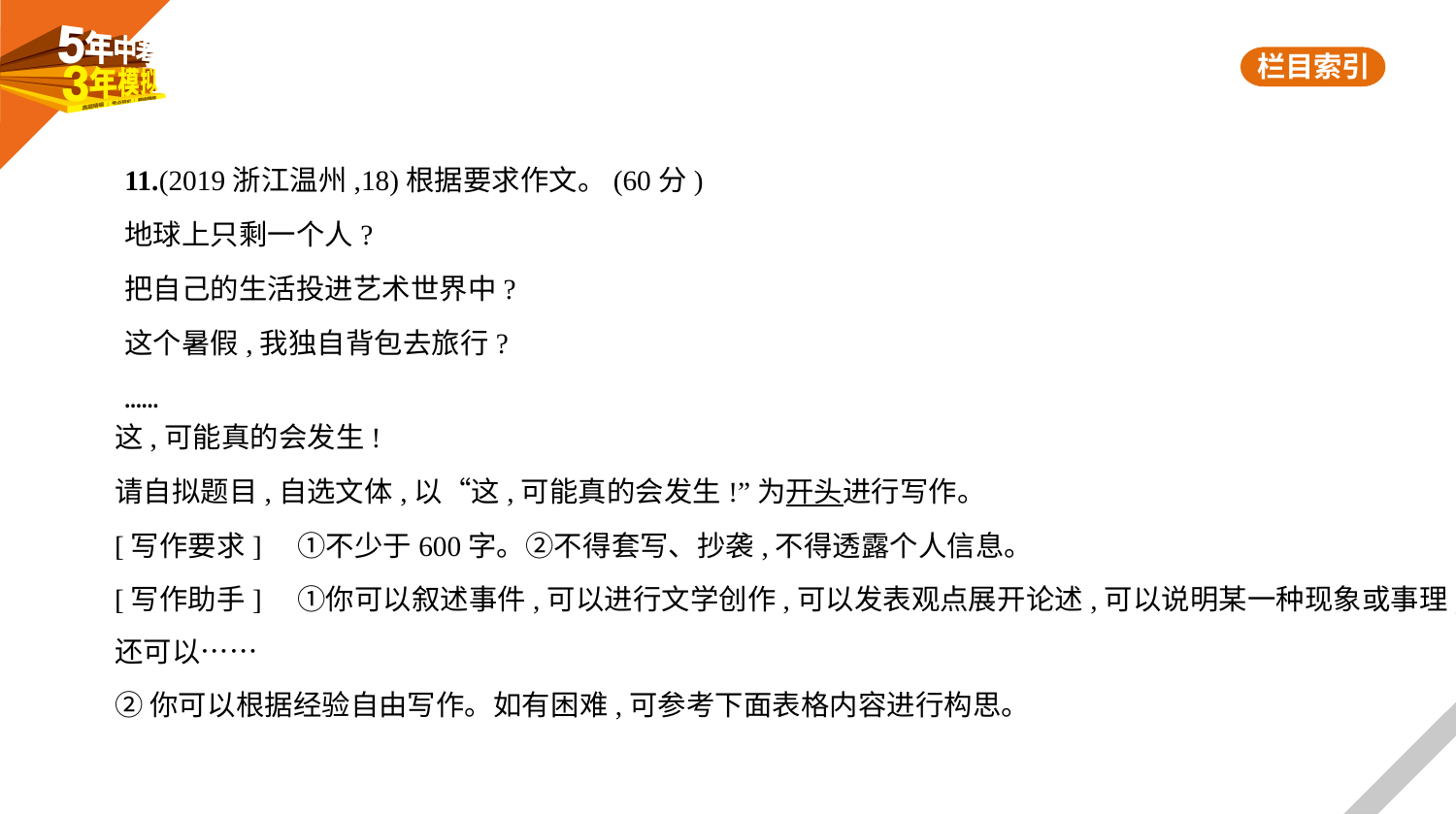

11.(2019浙江温州,18)根据要求作文。(60分)
地球上只剩一个人?
把自己的生活投进艺术世界中?
这个暑假,我独自背包去旅行?
……
这,可能真的会发生!
请自拟题目,自选文体,以“这,可能真的会发生!”为开头进行写作。
[写作要求]　①不少于600字。②不得套写、抄袭,不得透露个人信息。
[写作助手]　①你可以叙述事件,可以进行文学创作,可以发表观点展开论述,可以说明某一种现象或事理,
还可以……
②你可以根据经验自由写作。如有困难,可参考下面表格内容进行构思。